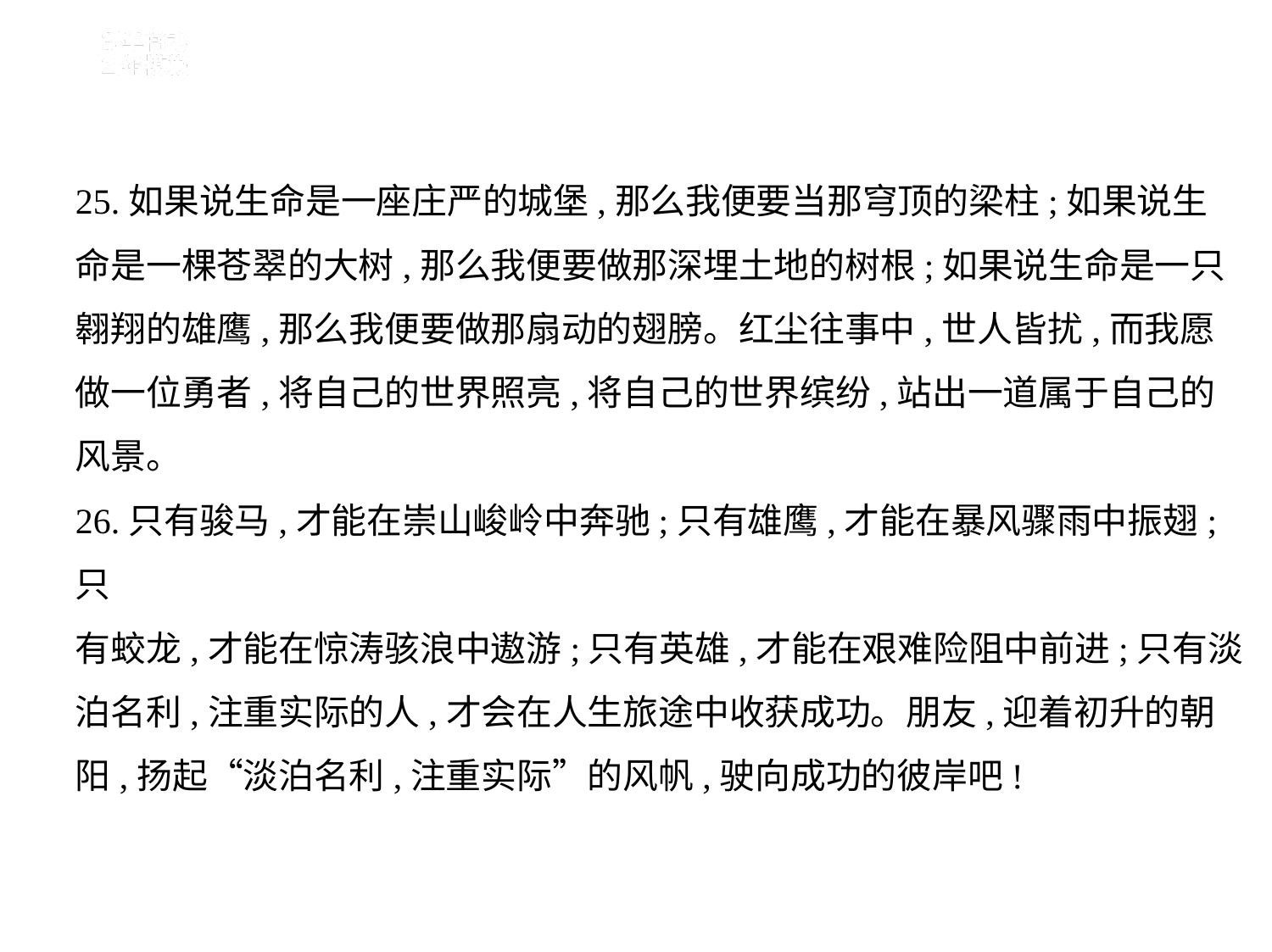

25.如果说生命是一座庄严的城堡,那么我便要当那穹顶的梁柱;如果说生
命是一棵苍翠的大树,那么我便要做那深埋土地的树根;如果说生命是一只
翱翔的雄鹰,那么我便要做那扇动的翅膀。红尘往事中,世人皆扰,而我愿
做一位勇者,将自己的世界照亮,将自己的世界缤纷,站出一道属于自己的
风景。
26.只有骏马,才能在崇山峻岭中奔驰;只有雄鹰,才能在暴风骤雨中振翅;只
有蛟龙,才能在惊涛骇浪中遨游;只有英雄,才能在艰难险阻中前进;只有淡
泊名利,注重实际的人,才会在人生旅途中收获成功。朋友,迎着初升的朝
阳,扬起“淡泊名利,注重实际”的风帆,驶向成功的彼岸吧!